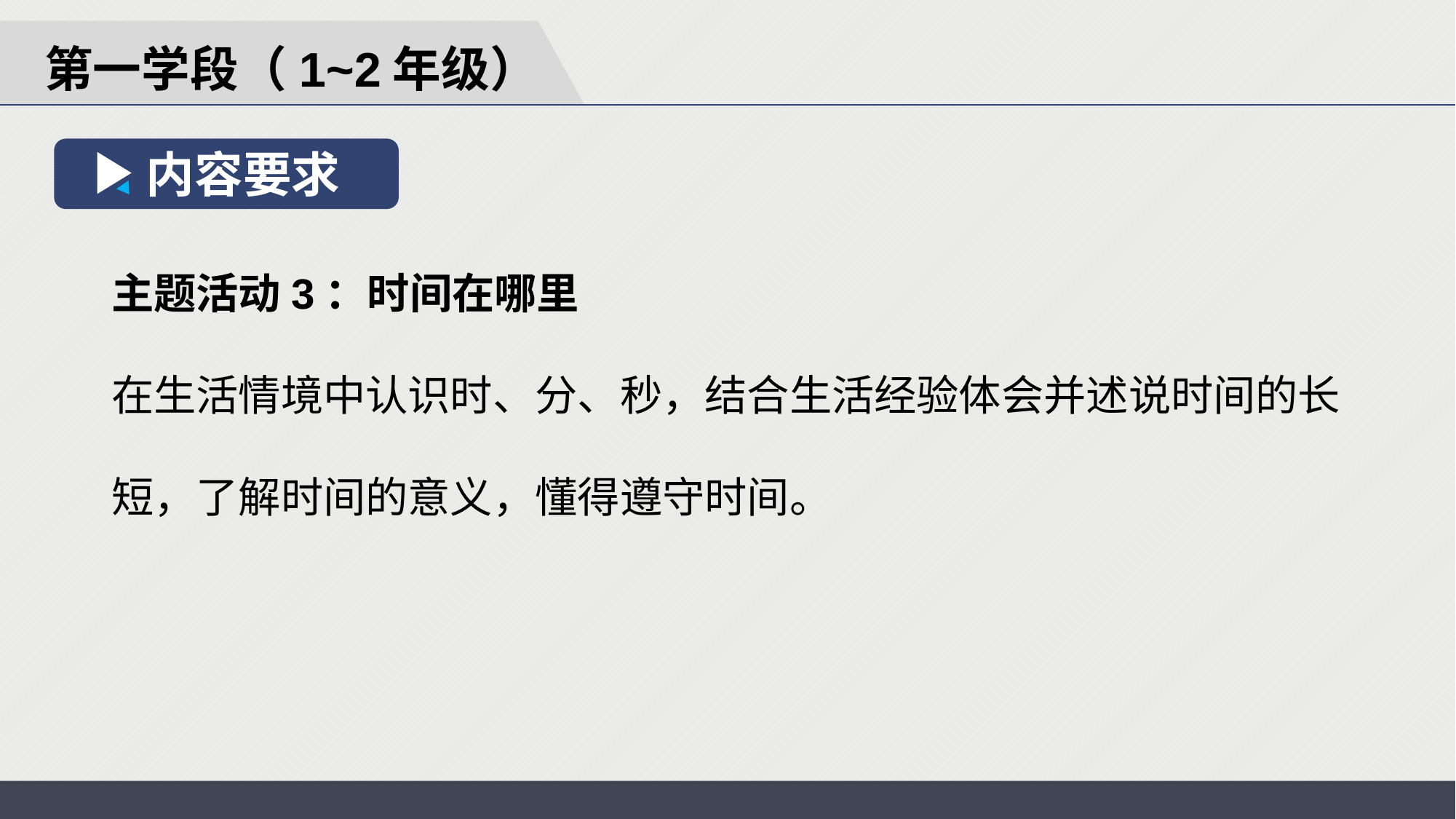

第一学段（1~2年级）
内容要求

主题活动3：时间在哪里
在生活情境中认识时、分、秒，结合生活经验体会并述说时间的长短，了解时间的意义，懂得遵守时间。